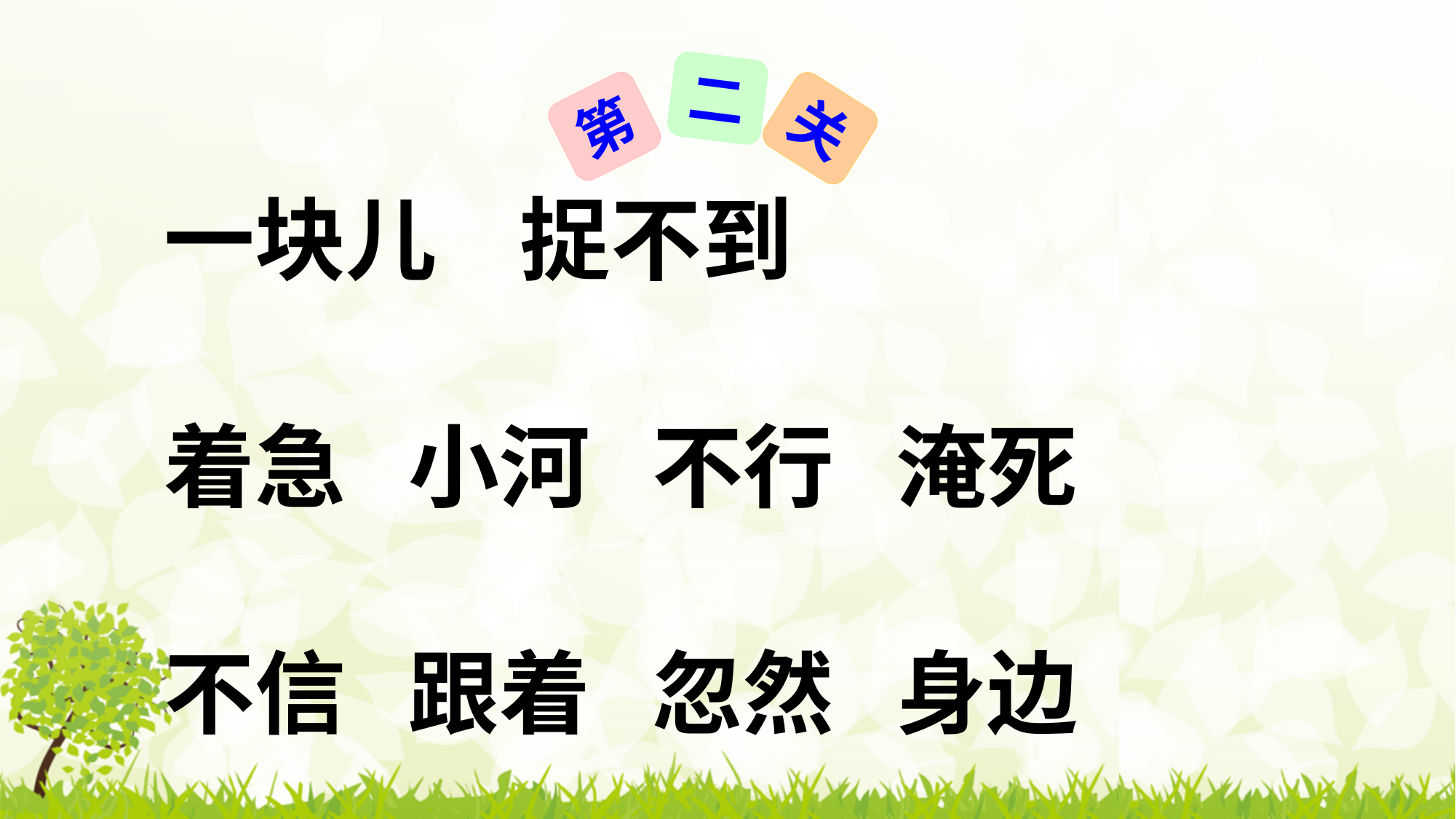

二
第
关
一块儿    捉不到

着急   小河   不行   淹死

不信   跟着   忽然   身边